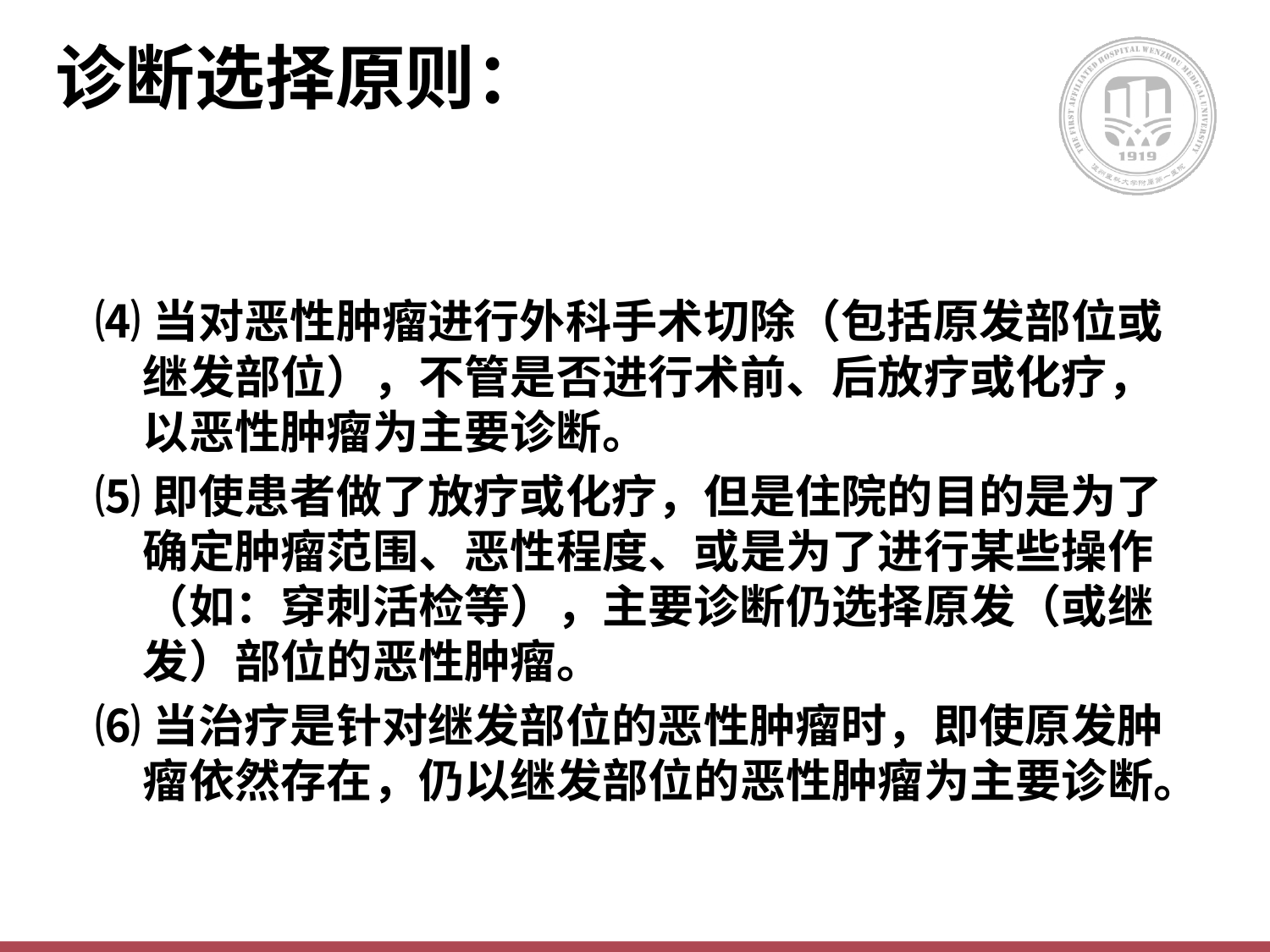

# 诊断选择原则：
⑷当对恶性肿瘤进行外科手术切除（包括原发部位或继发部位），不管是否进行术前、后放疗或化疗，以恶性肿瘤为主要诊断。
⑸即使患者做了放疗或化疗，但是住院的目的是为了确定肿瘤范围、恶性程度、或是为了进行某些操作（如：穿刺活检等），主要诊断仍选择原发（或继发）部位的恶性肿瘤。
⑹当治疗是针对继发部位的恶性肿瘤时，即使原发肿瘤依然存在，仍以继发部位的恶性肿瘤为主要诊断。